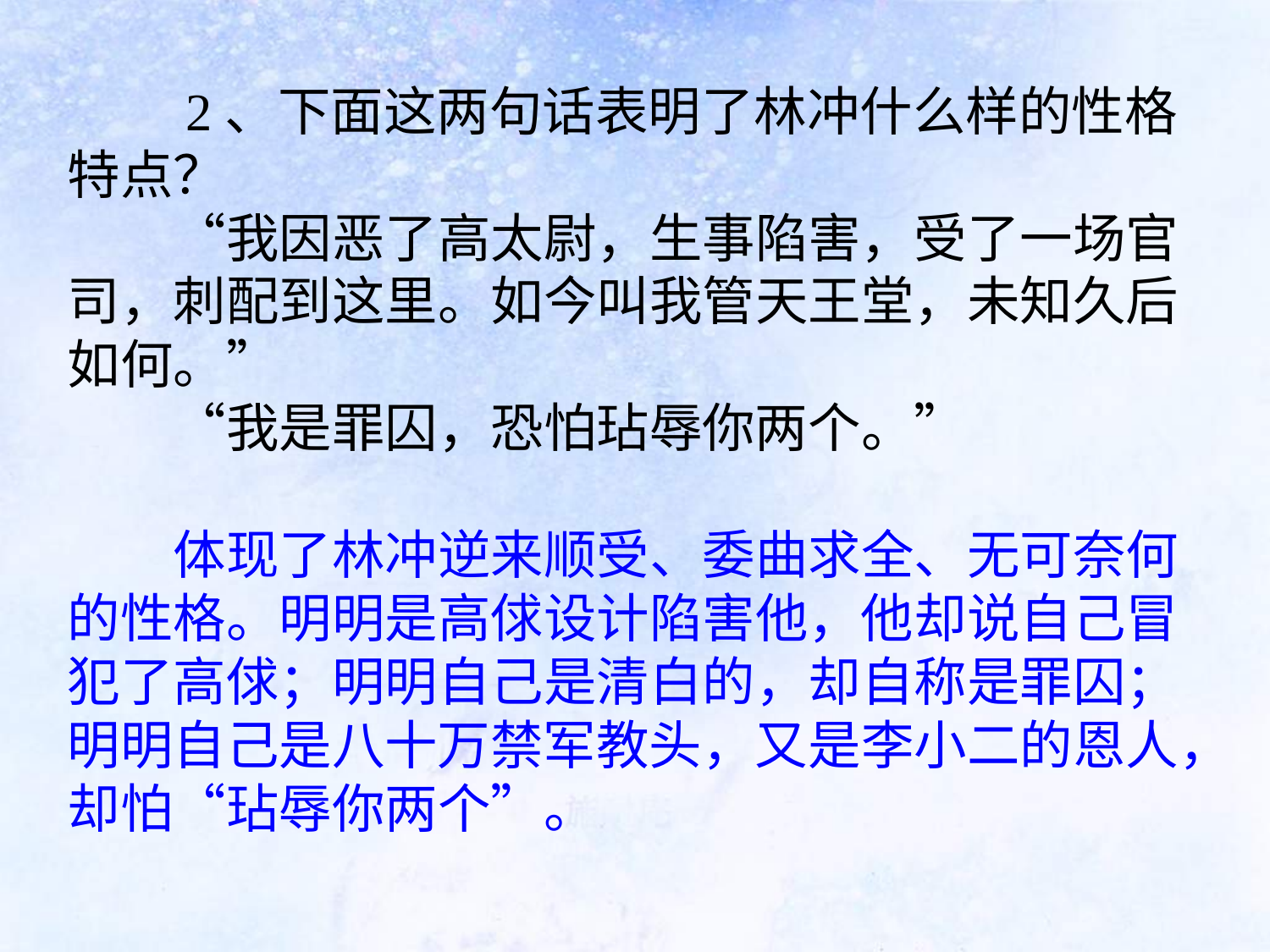

2、下面这两句话表明了林冲什么样的性格特点？
　　“我因恶了高太尉，生事陷害，受了一场官司，刺配到这里。如今叫我管天王堂，未知久后如何。”
　　“我是罪囚，恐怕玷辱你两个。”

　　体现了林冲逆来顺受、委曲求全、无可奈何的性格。明明是高俅设计陷害他，他却说自己冒犯了高俅；明明自己是清白的，却自称是罪囚；明明自己是八十万禁军教头，又是李小二的恩人，却怕“玷辱你两个”。